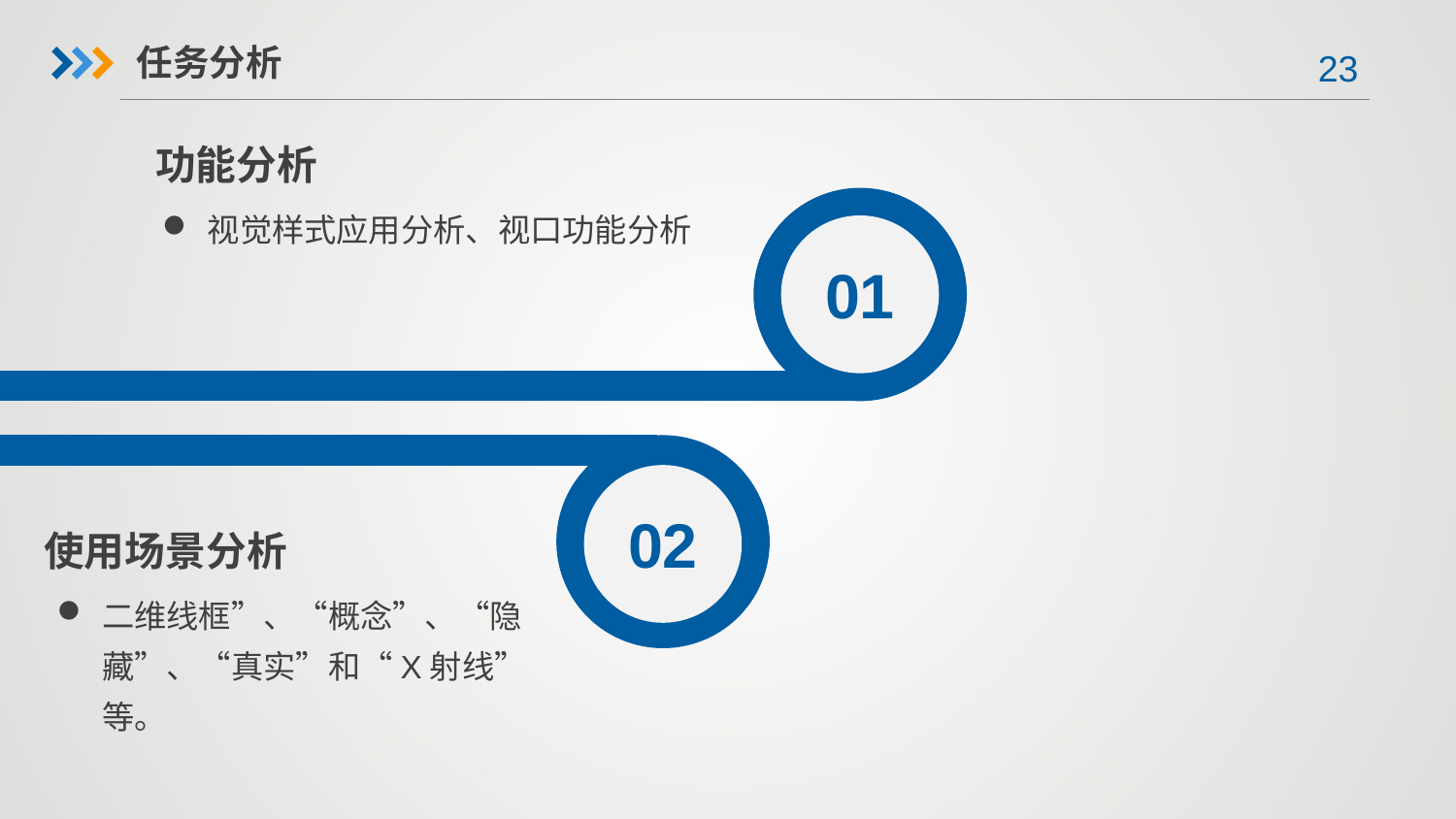

任务分析
功能分析

01
视觉样式应用分析、视口功能分析

02
使用场景分析
二维线框”、“概念”、“隐藏”、“真实”和“X射线”等。